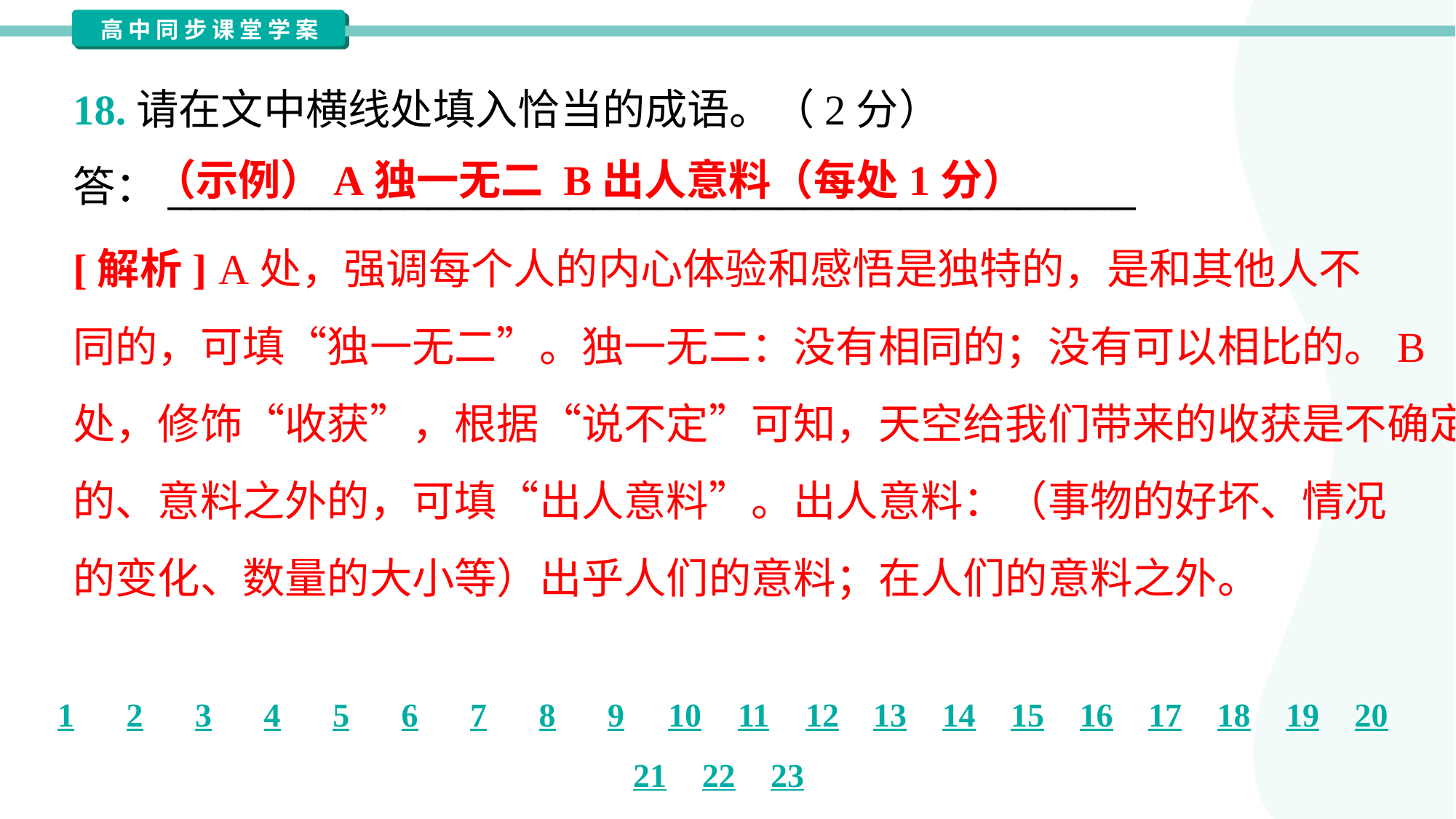

18.请在文中横线处填入恰当的成语。（2分）
答：_________________________________________
（示例）A独一无二 B出人意料（每处1分）
[解析] A处，强调每个人的内心体验和感悟是独特的，是和其他人不
同的，可填“独一无二”。独一无二：没有相同的；没有可以相比的。B
处，修饰“收获”，根据“说不定”可知，天空给我们带来的收获是不确定
的、意料之外的，可填“出人意料”。出人意料：（事物的好坏、情况
的变化、数量的大小等）出乎人们的意料；在人们的意料之外。